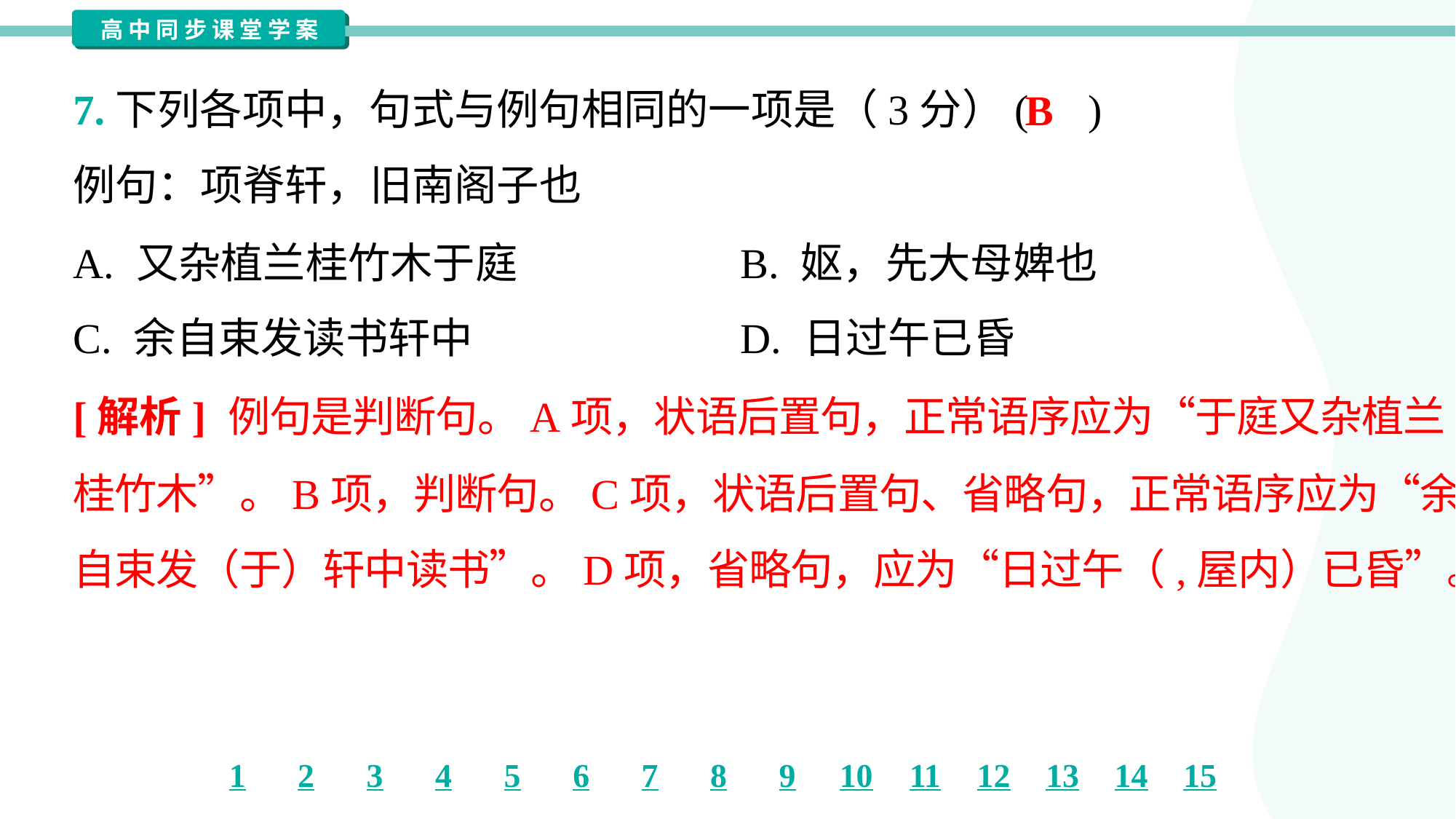

7.下列各项中，句式与例句相同的一项是（3分）(     )
例句：项脊轩，旧南阁子也
B
A. 又杂植兰桂竹木于庭	B. 妪，先大母婢也
C. 余自束发读书轩中	D. 日过午已昏
[解析] 例句是判断句。A项，状语后置句，正常语序应为“于庭又杂植兰
桂竹木”。B项，判断句。C项，状语后置句、省略句，正常语序应为“余
自束发（于）轩中读书”。D项，省略句，应为“日过午（,屋内）已昏”。